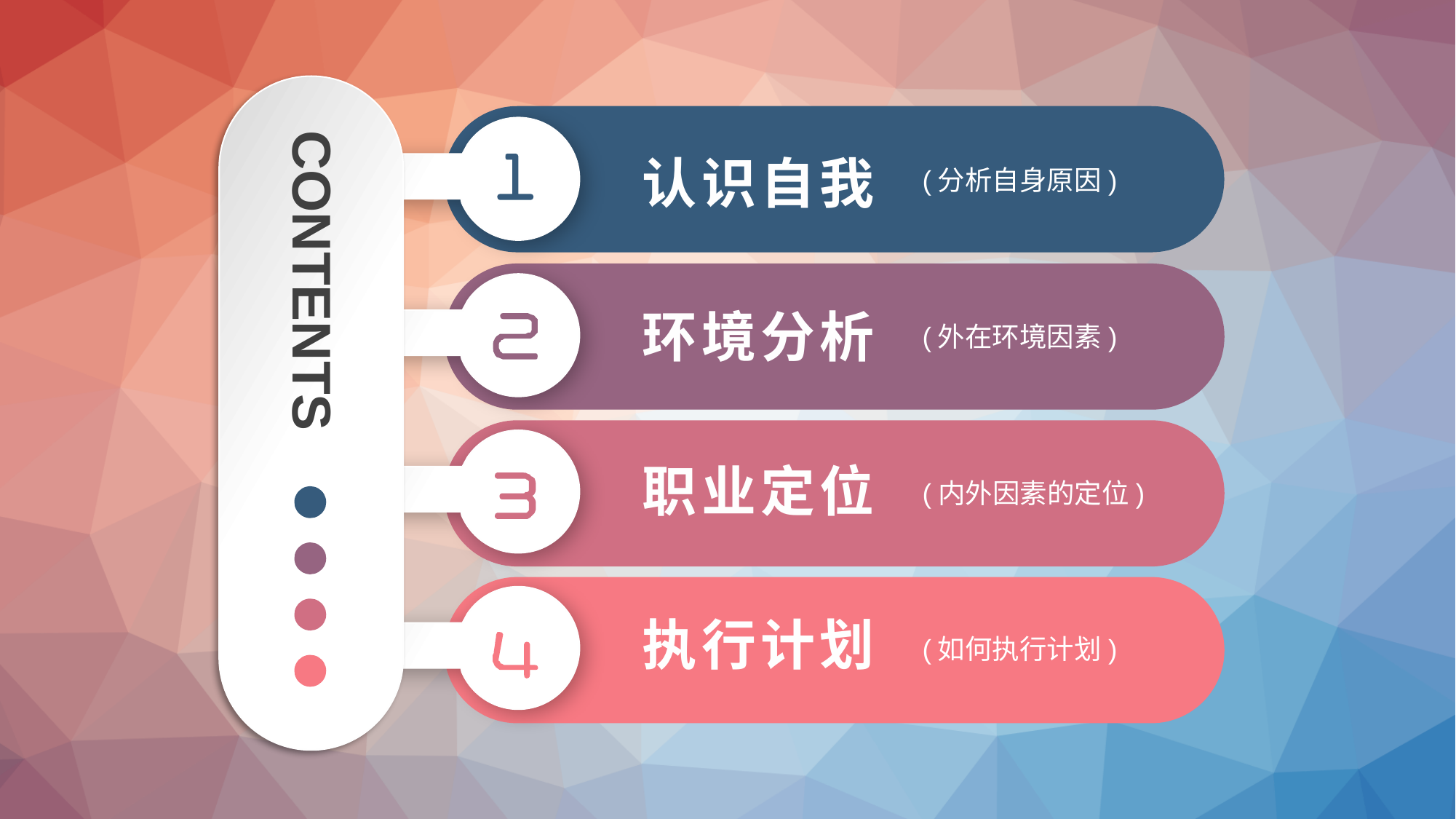

认识自我

(分析自身原因)

CONTENTS

环境分析

(外在环境因素)

职业定位
(内外因素的定位)

执行计划
(如何执行计划)